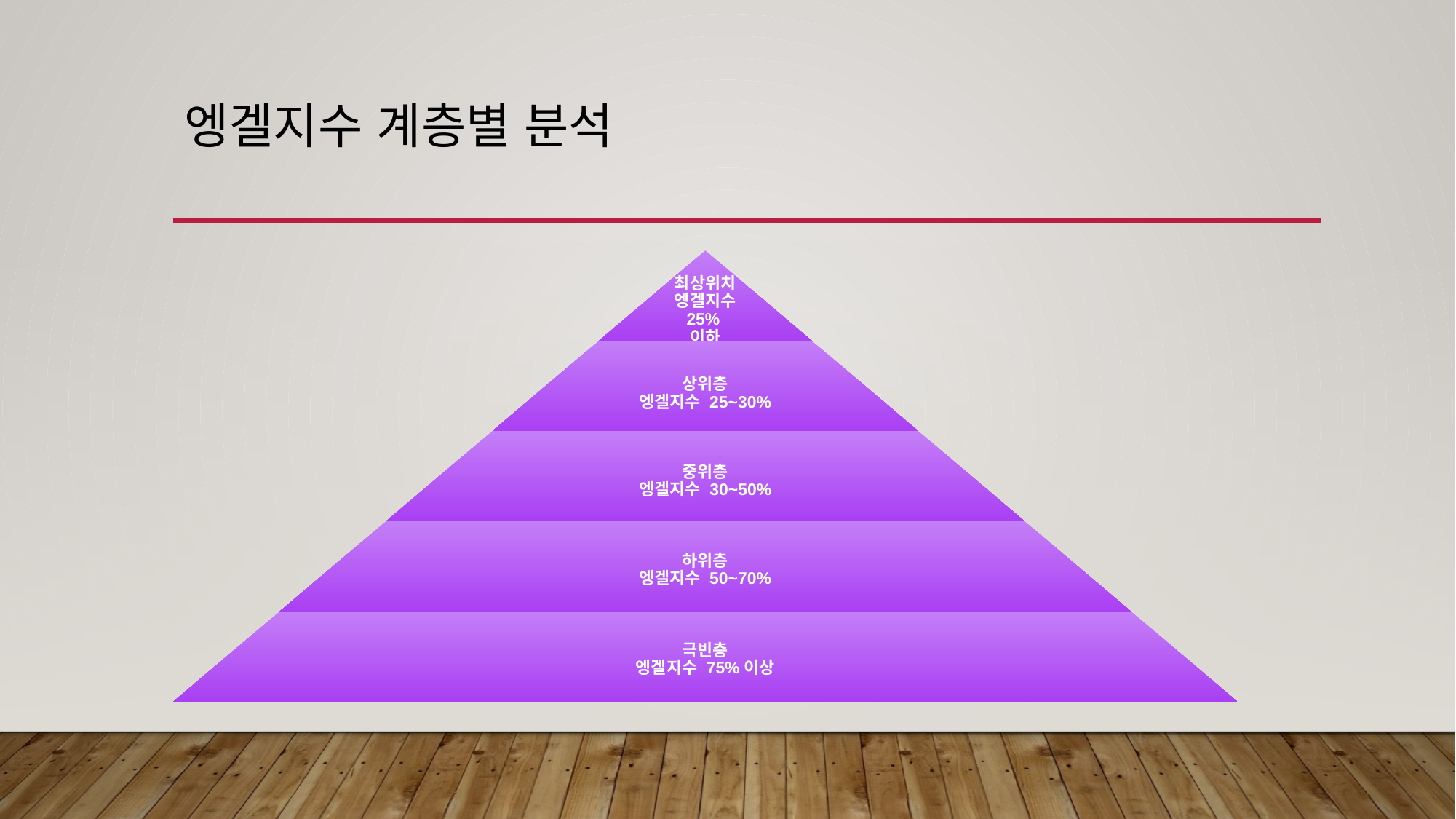

# 엥겔지수 계층별 분석
최상위치
엥겔지수 25%이하
상위층
엥겔지수 25~30%
중위층
엥겔지수 30~50%
하위층
엥겔지수 50~70%
극빈층
엥겔지수 75%이상